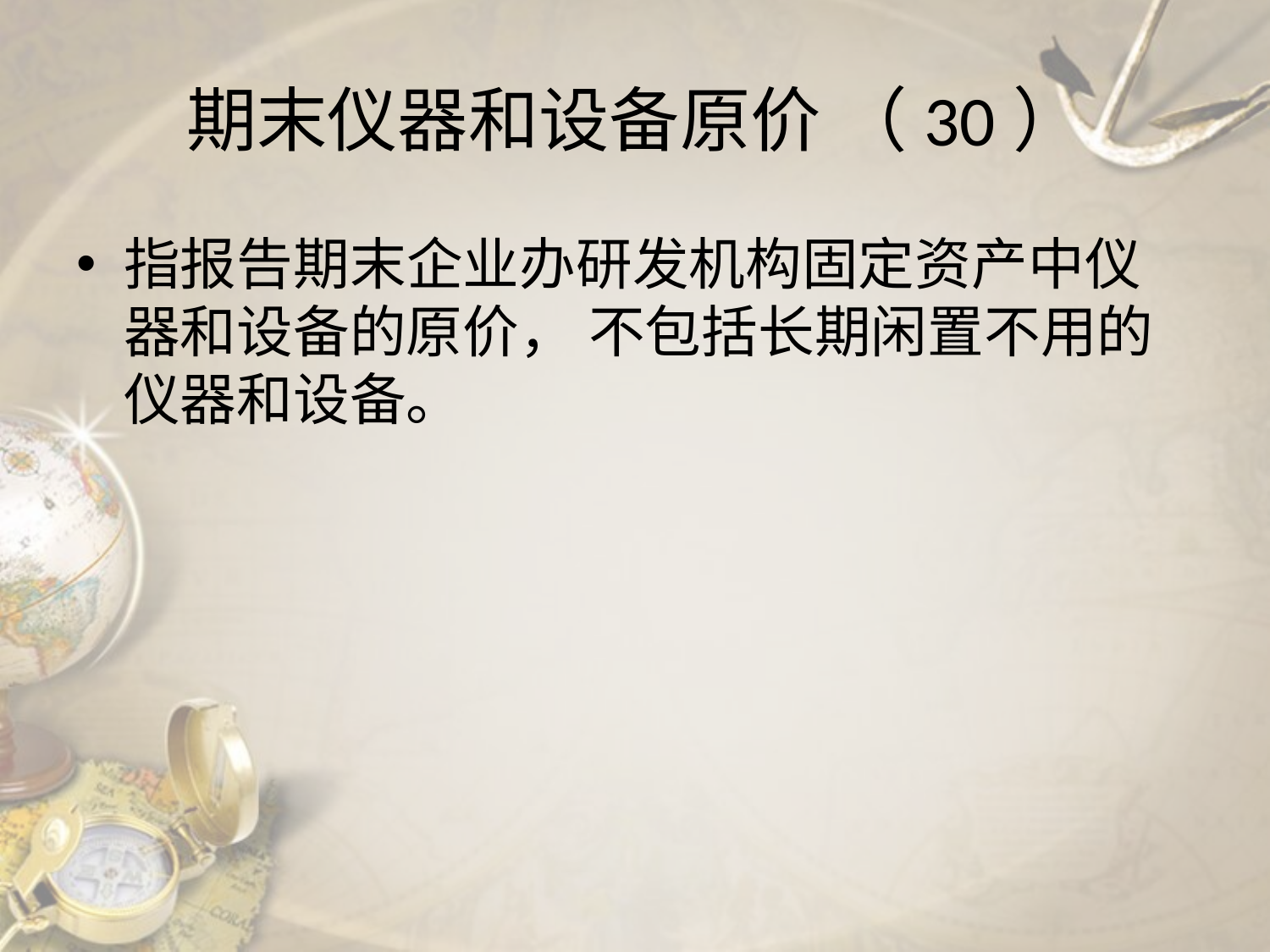

# 期末仪器和设备原价 （30）
指报告期末企业办研发机构固定资产中仪器和设备的原价， 不包括长期闲置不用的仪器和设备。